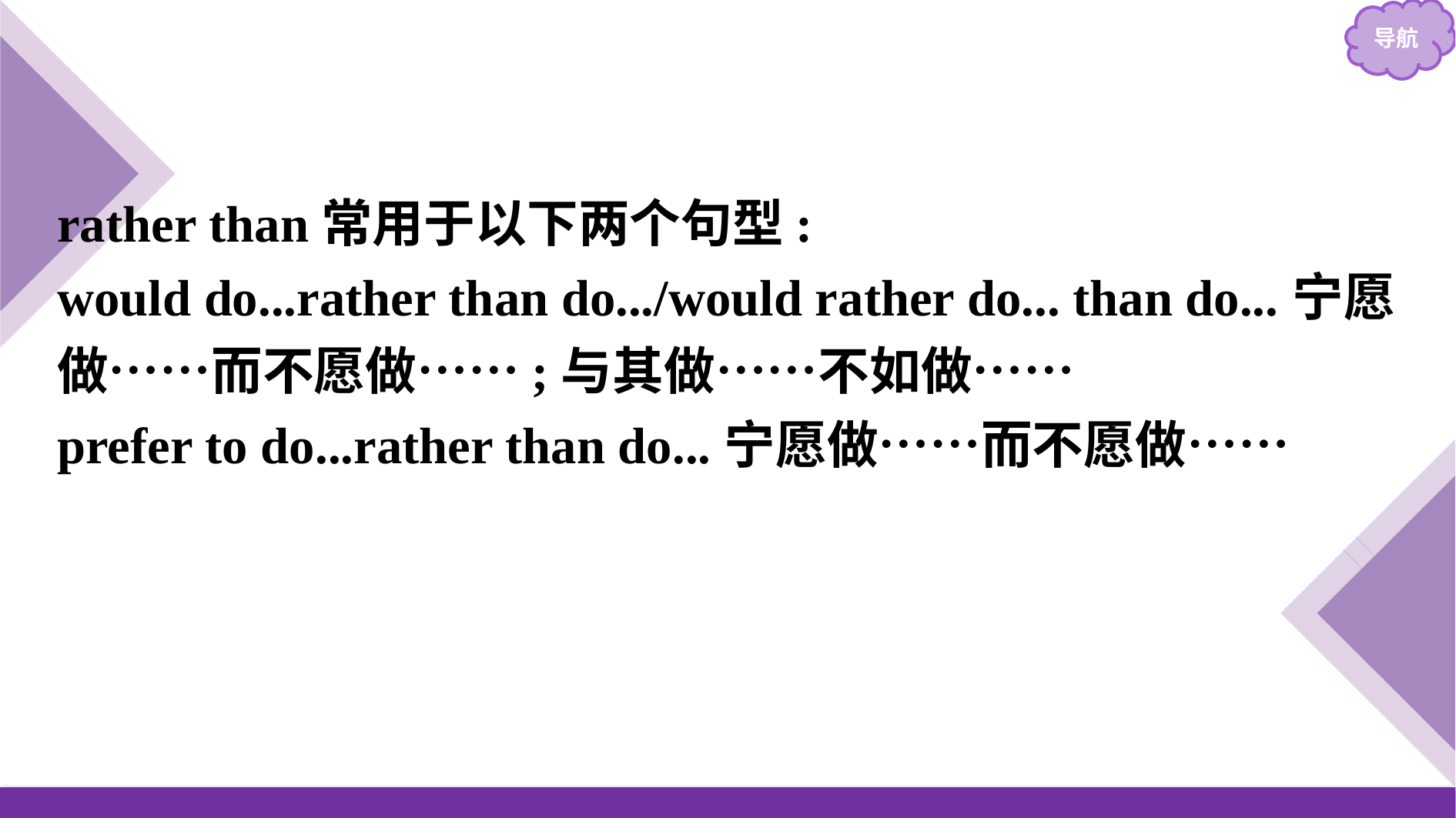

rather than常用于以下两个句型:
would do...rather than do.../would rather do... than do...宁愿做……而不愿做……;与其做……不如做……
prefer to do...rather than do...宁愿做……而不愿做……